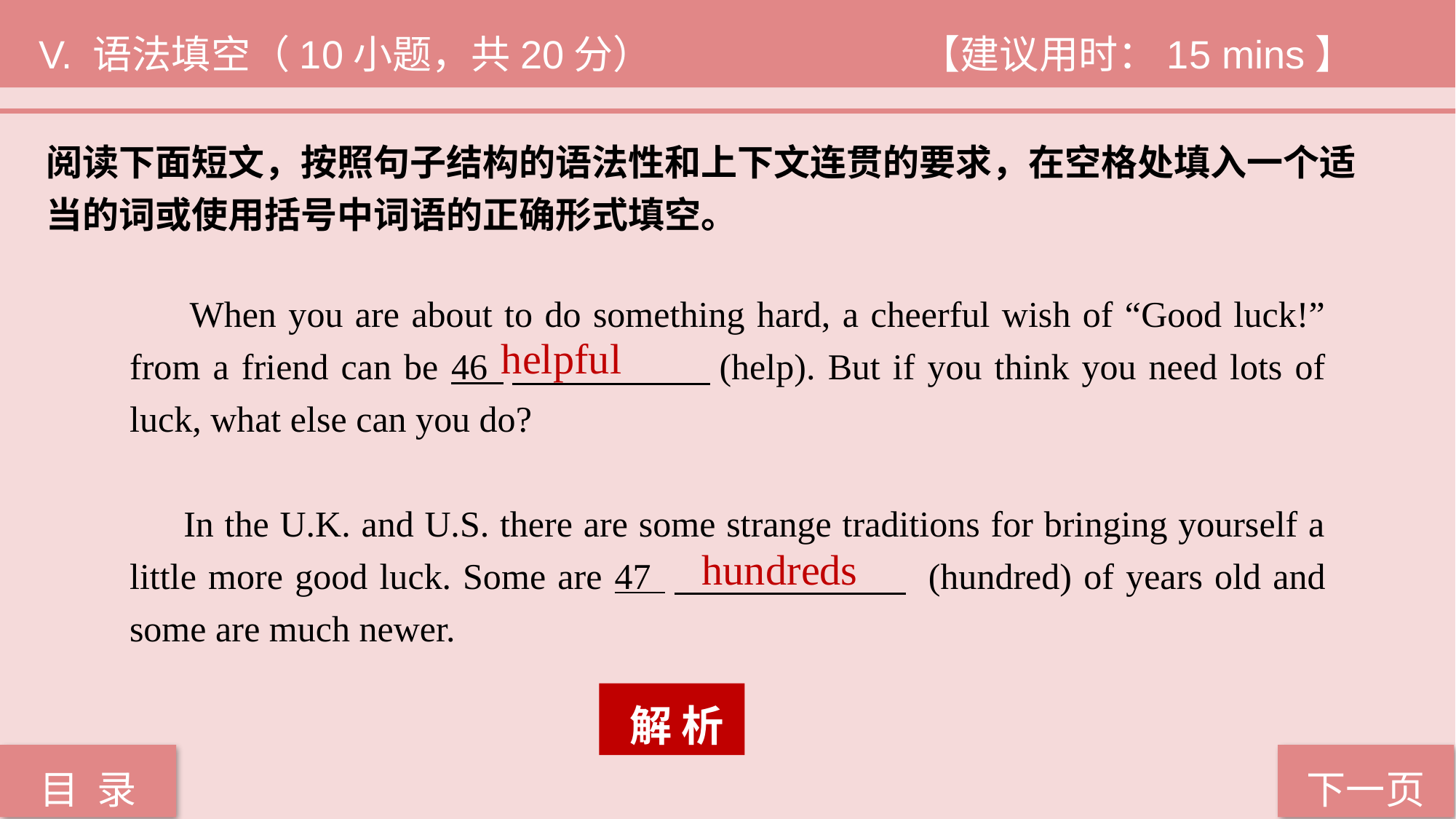

V. 语法填空（10小题，共20分）			 【建议用时：15 mins】
阅读下面短文，按照句子结构的语法性和上下文连贯的要求，在空格处填入一个适
当的词或使用括号中词语的正确形式填空。
     When you are about to do something hard, a cheerful wish of “Good luck!” from a friend can be 46 　　　　　(help). But if you think you need lots of luck, what else can you do?

     In the U.K. and U.S. there are some strange traditions for bringing yourself a little more good luck. Some are 47 　　　　　　 (hundred) of years old and some are much newer.
helpful
hundreds
 解 析